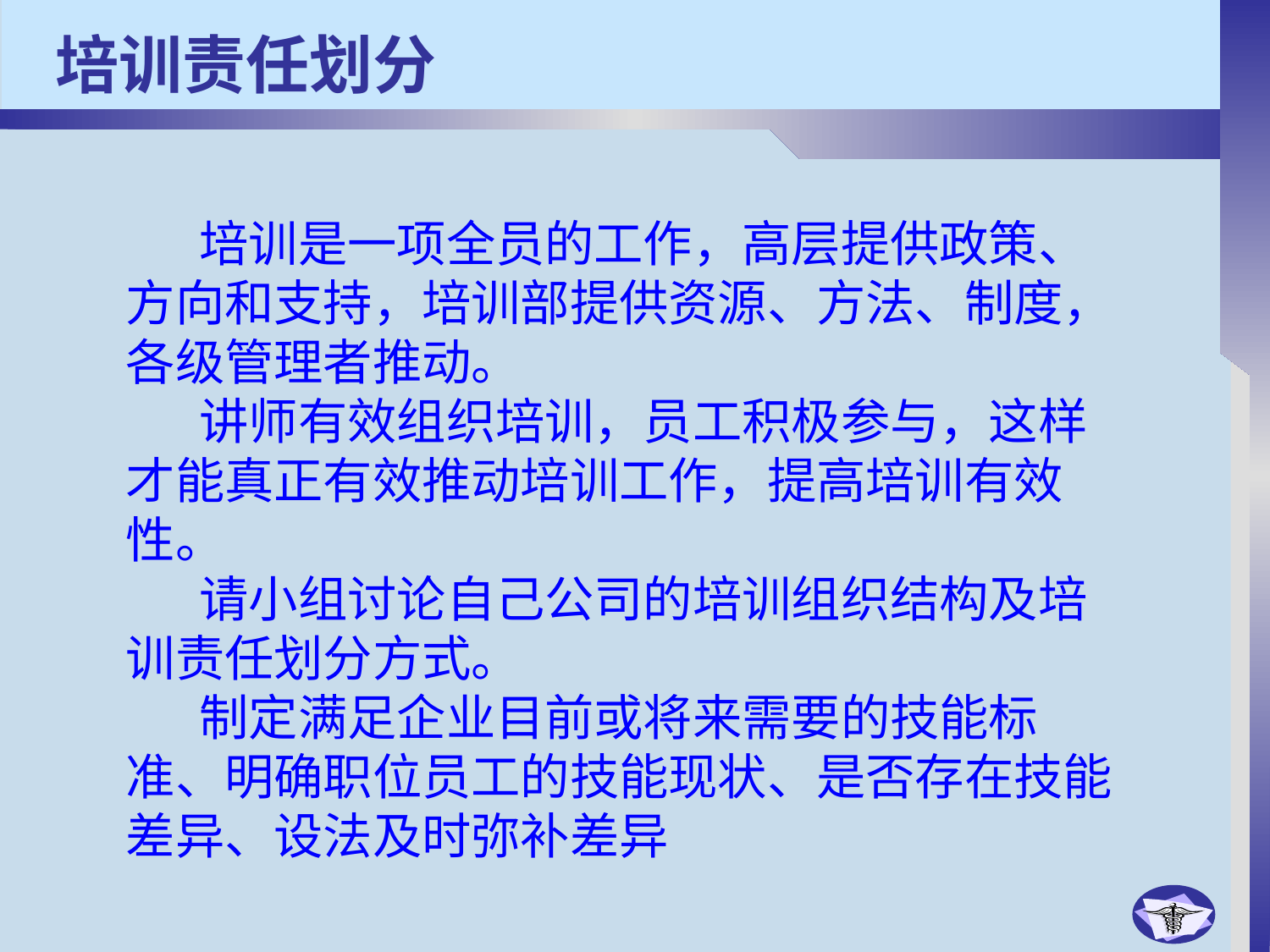

# 培训责任划分
培训是一项全员的工作，高层提供政策、方向和支持，培训部提供资源、方法、制度，各级管理者推动。
讲师有效组织培训，员工积极参与，这样才能真正有效推动培训工作，提高培训有效性。
请小组讨论自己公司的培训组织结构及培训责任划分方式。
制定满足企业目前或将来需要的技能标准、明确职位员工的技能现状、是否存在技能差异、设法及时弥补差异